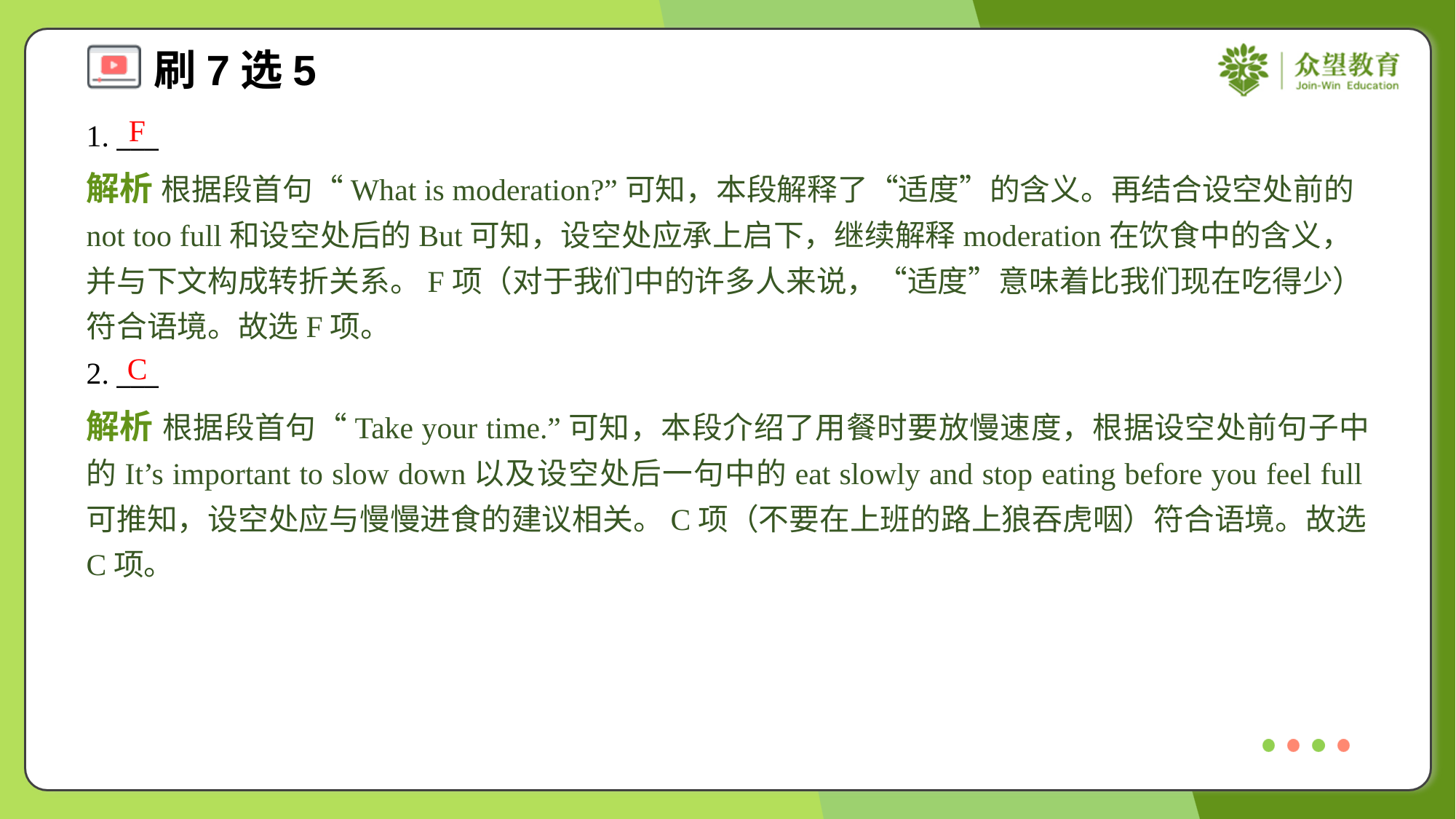

F
1. ___
解析 根据段首句“What is moderation?”可知，本段解释了“适度”的含义。再结合设空处前的not too full和设空处后的But可知，设空处应承上启下，继续解释moderation在饮食中的含义，并与下文构成转折关系。F项（对于我们中的许多人来说，“适度”意味着比我们现在吃得少）符合语境。故选F项。
C
2. ___
解析 根据段首句“Take your time.”可知，本段介绍了用餐时要放慢速度，根据设空处前句子中的It’s important to slow down以及设空处后一句中的eat slowly and stop eating before you feel full可推知，设空处应与慢慢进食的建议相关。C项（不要在上班的路上狼吞虎咽）符合语境。故选C项。